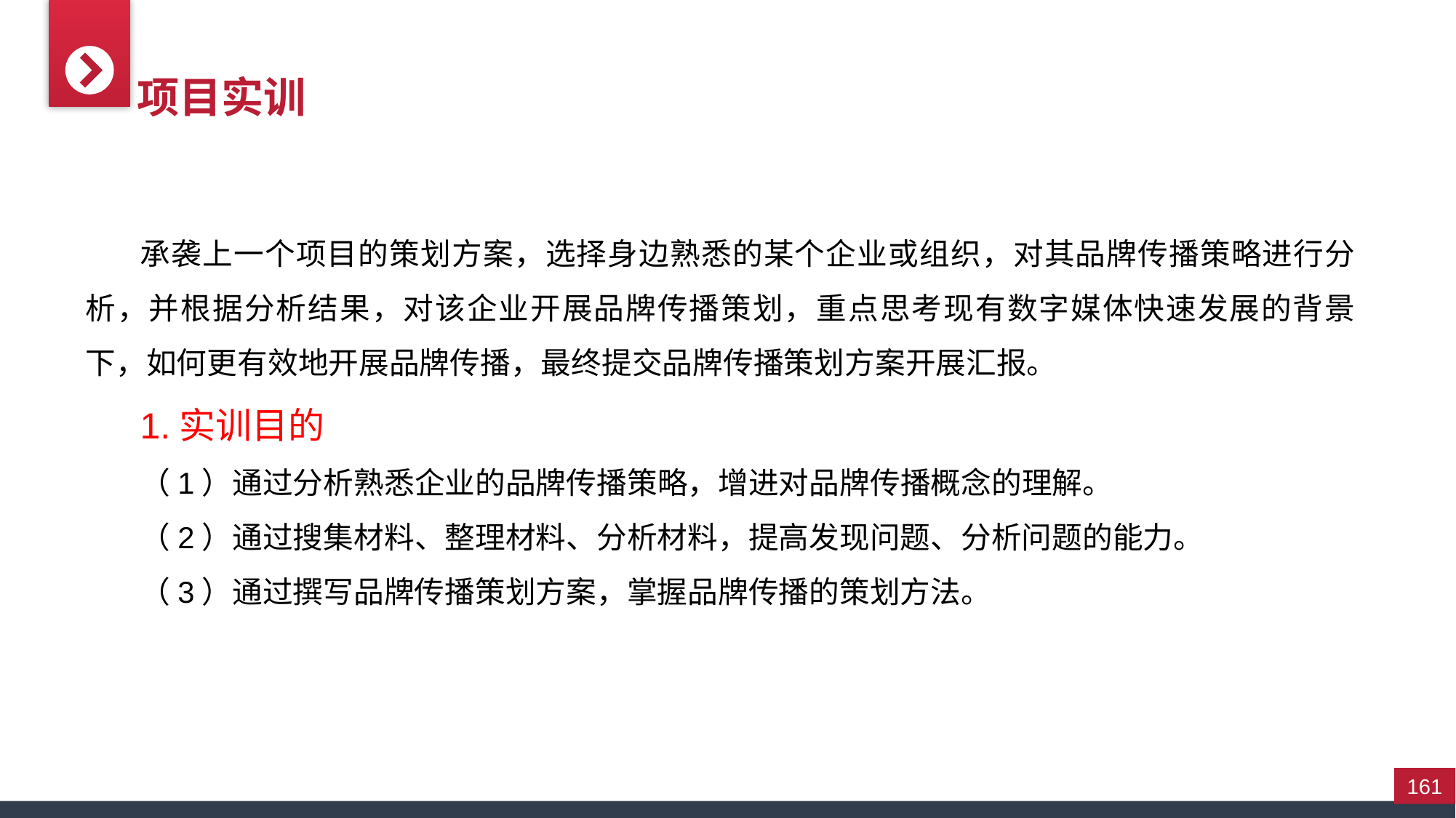

项目实训
承袭上一个项目的策划方案，选择身边熟悉的某个企业或组织，对其品牌传播策略进行分析，并根据分析结果，对该企业开展品牌传播策划，重点思考现有数字媒体快速发展的背景下，如何更有效地开展品牌传播，最终提交品牌传播策划方案开展汇报。
1.实训目的
（1）通过分析熟悉企业的品牌传播策略，增进对品牌传播概念的理解。
（2）通过搜集材料、整理材料、分析材料，提高发现问题、分析问题的能力。
（3）通过撰写品牌传播策划方案，掌握品牌传播的策划方法。